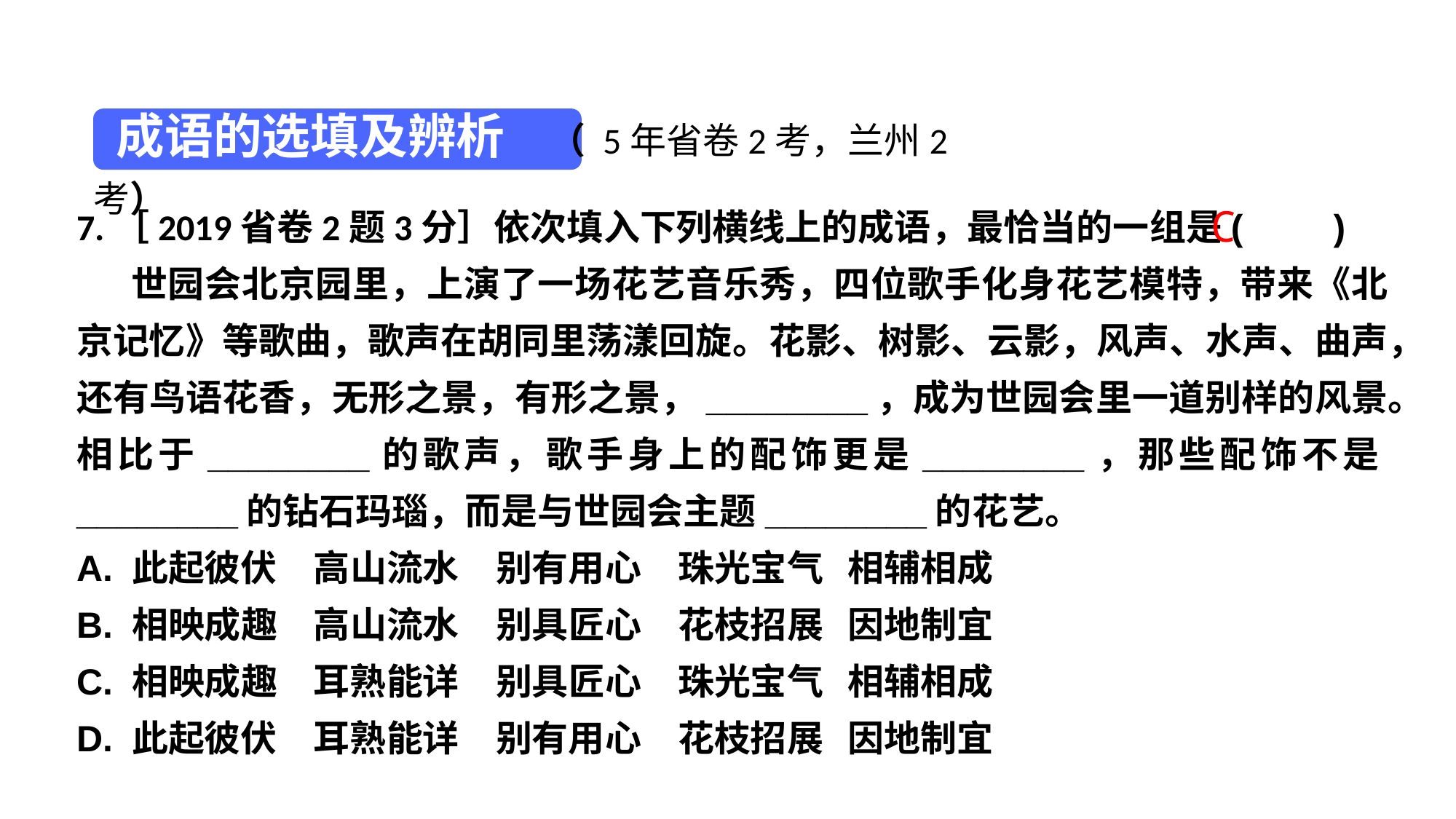

成语的选填及辨析    （ 5年省卷2考，兰州2考））

7.［2019省卷2题3分］依次填入下列横线上的成语，最恰当的一组是(　　)
世园会北京园里，上演了一场花艺音乐秀，四位歌手化身花艺模特，带来《北京记忆》等歌曲，歌声在胡同里荡漾回旋。花影、树影、云影，风声、水声、曲声，还有鸟语花香，无形之景，有形之景，________，成为世园会里一道别样的风景。相比于________的歌声，歌手身上的配饰更是________，那些配饰不是________的钻石玛瑙，而是与世园会主题________的花艺。
A. 此起彼伏　高山流水　别有用心　珠光宝气   相辅相成
B. 相映成趣　高山流水　别具匠心　花枝招展   因地制宜
C. 相映成趣　耳熟能详　别具匠心　珠光宝气   相辅相成
D. 此起彼伏　耳熟能详　别有用心　花枝招展   因地制宜
C